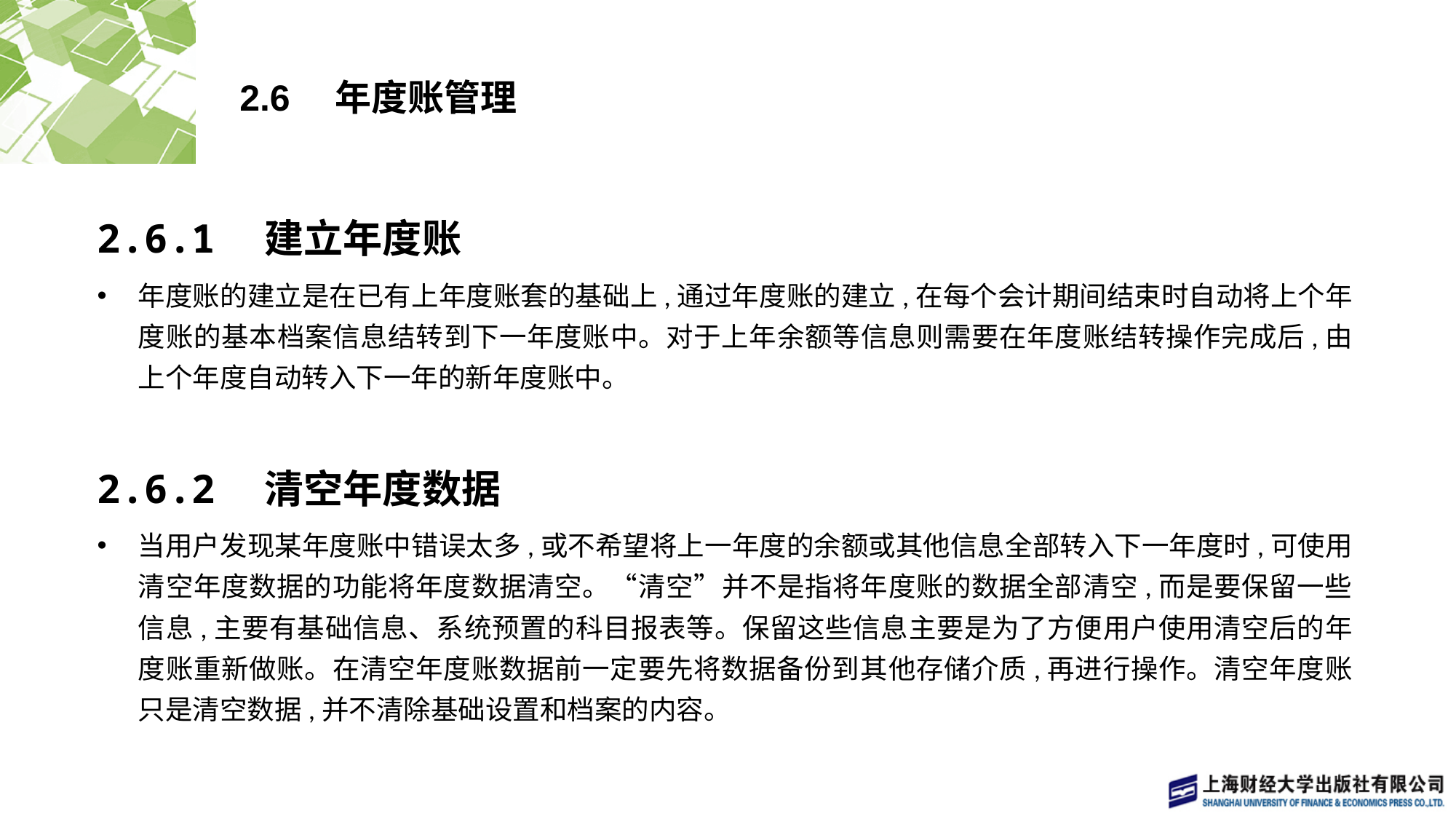

# 2.6　年度账管理
2.6.1　建立年度账
年度账的建立是在已有上年度账套的基础上,通过年度账的建立,在每个会计期间结束时自动将上个年度账的基本档案信息结转到下一年度账中。对于上年余额等信息则需要在年度账结转操作完成后,由上个年度自动转入下一年的新年度账中。

2.6.2　清空年度数据
当用户发现某年度账中错误太多,或不希望将上一年度的余额或其他信息全部转入下一年度时,可使用清空年度数据的功能将年度数据清空。“清空”并不是指将年度账的数据全部清空,而是要保留一些信息,主要有基础信息、系统预置的科目报表等。保留这些信息主要是为了方便用户使用清空后的年度账重新做账。在清空年度账数据前一定要先将数据备份到其他存储介质,再进行操作。清空年度账只是清空数据,并不清除基础设置和档案的内容。